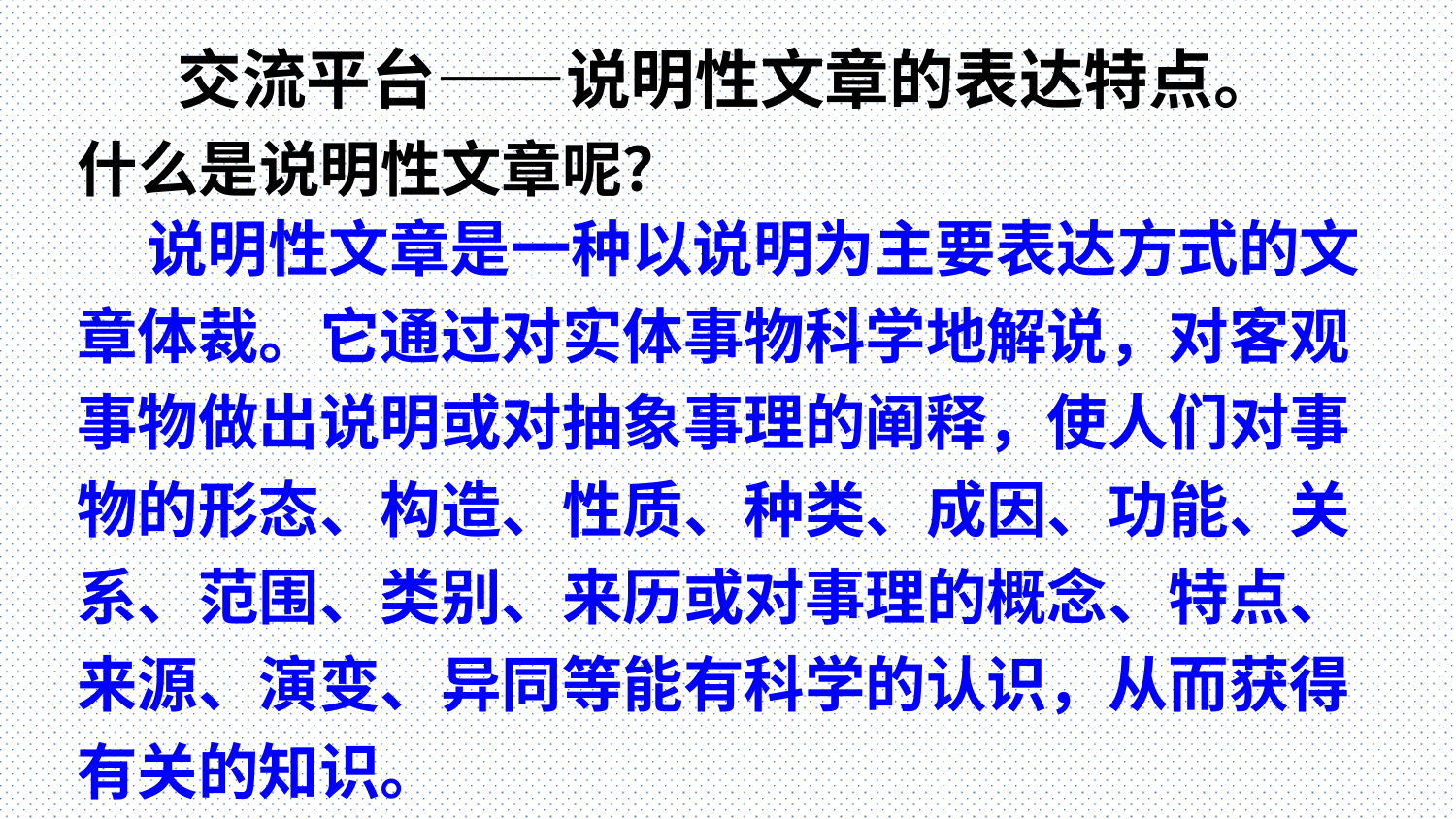

交流平台——说明性文章的表达特点。
什么是说明性文章呢？
    说明性文章是一种以说明为主要表达方式的文章体裁。它通过对实体事物科学地解说，对客观事物做出说明或对抽象事理的阐释，使人们对事物的形态、构造、性质、种类、成因、功能、关系、范围、类别、来历或对事理的概念、特点、来源、演变、异同等能有科学的认识，从而获得有关的知识。